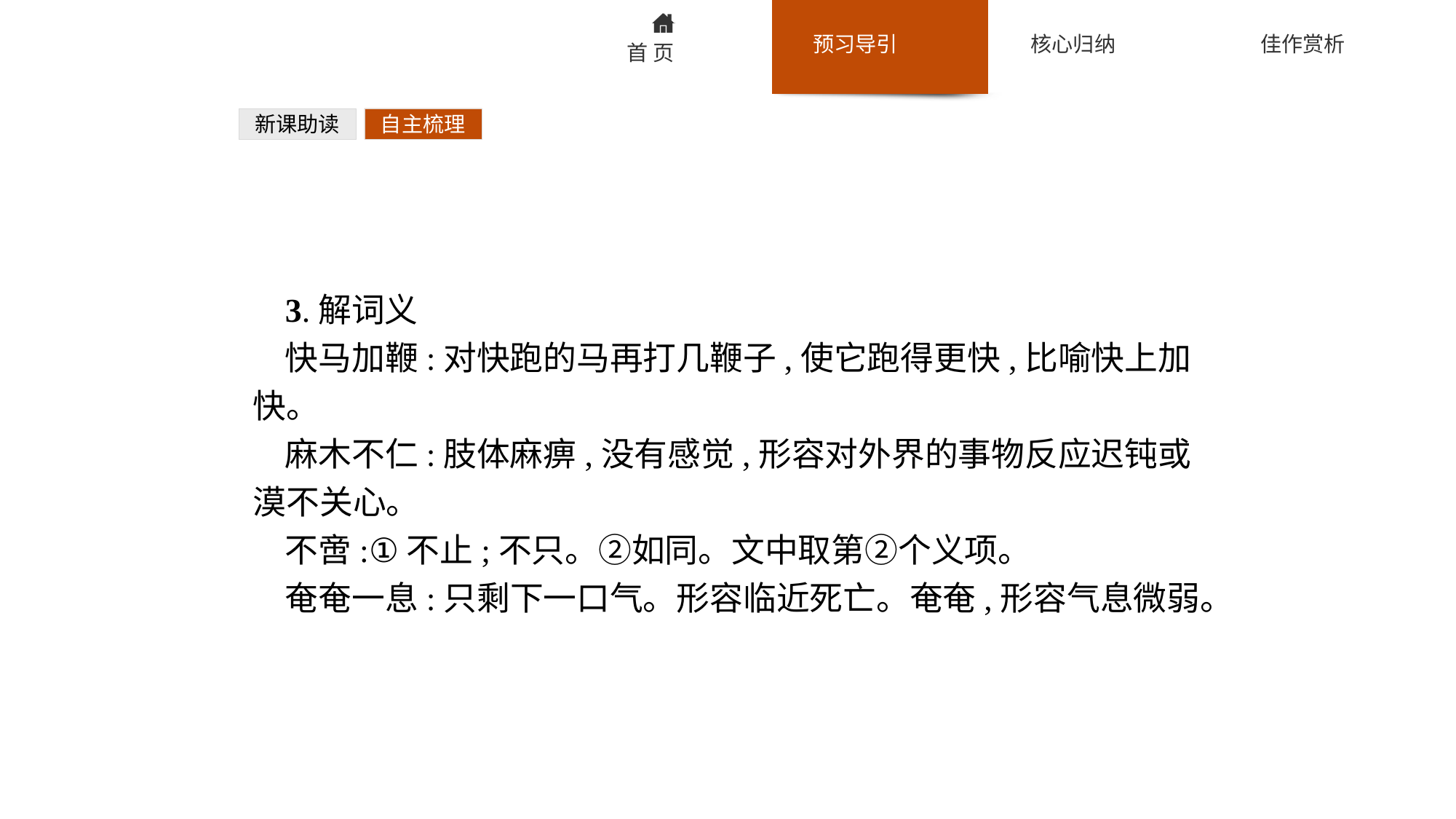

新课助读
自主梳理
3.解词义
快马加鞭:对快跑的马再打几鞭子,使它跑得更快,比喻快上加快。
麻木不仁:肢体麻痹,没有感觉,形容对外界的事物反应迟钝或漠不关心。
不啻:①不止;不只。②如同。文中取第②个义项。
奄奄一息:只剩下一口气。形容临近死亡。奄奄,形容气息微弱。